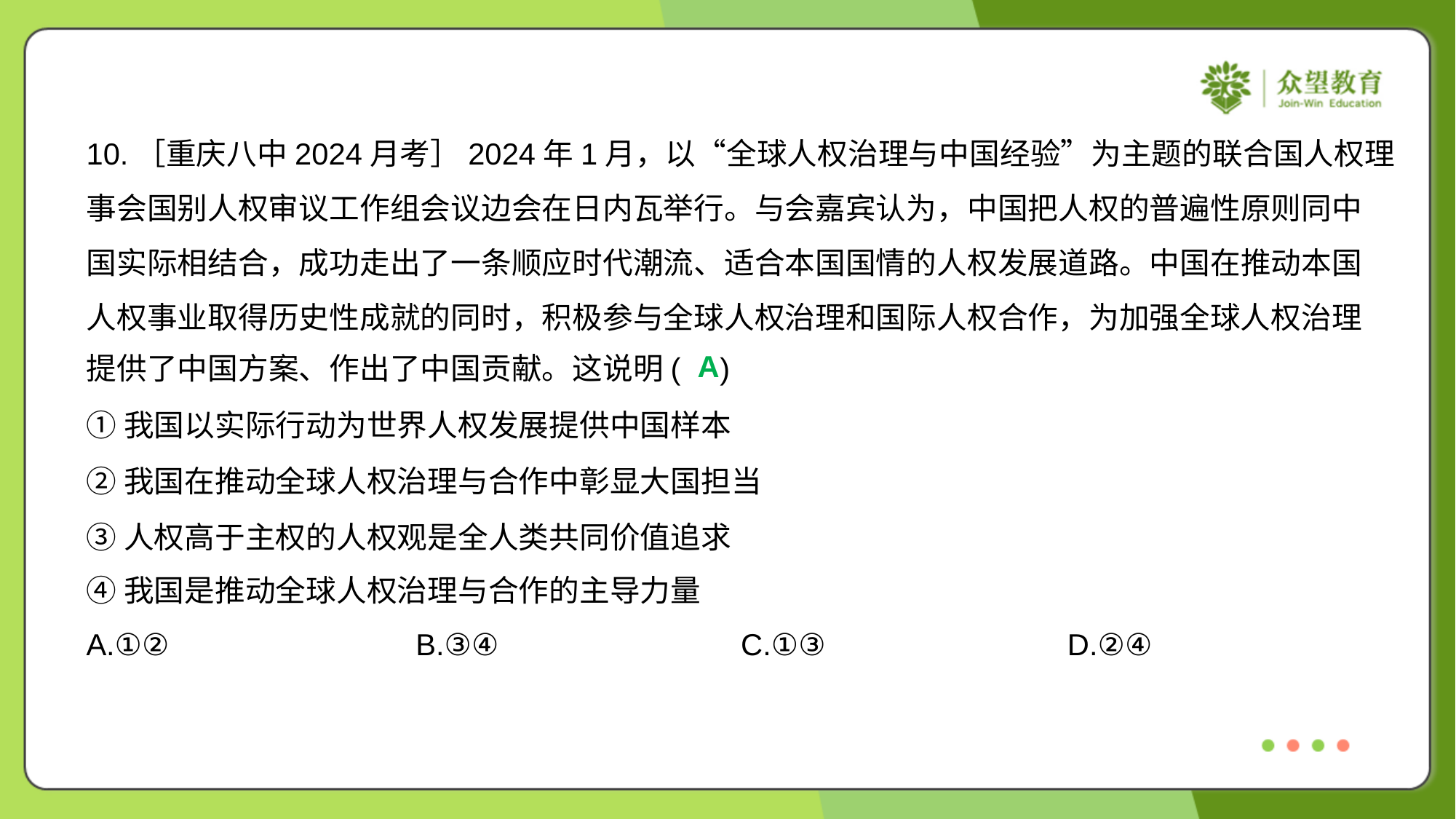

10.［重庆八中2024月考］2024年1月，以“全球人权治理与中国经验”为主题的联合国人权理
事会国别人权审议工作组会议边会在日内瓦举行。与会嘉宾认为，中国把人权的普遍性原则同中
国实际相结合，成功走出了一条顺应时代潮流、适合本国国情的人权发展道路。中国在推动本国
人权事业取得历史性成就的同时，积极参与全球人权治理和国际人权合作，为加强全球人权治理
提供了中国方案、作出了中国贡献。这说明(     )
A
①我国以实际行动为世界人权发展提供中国样本
②我国在推动全球人权治理与合作中彰显大国担当
③人权高于主权的人权观是全人类共同价值追求
④我国是推动全球人权治理与合作的主导力量
A.①②	B.③④	C.①③	D.②④